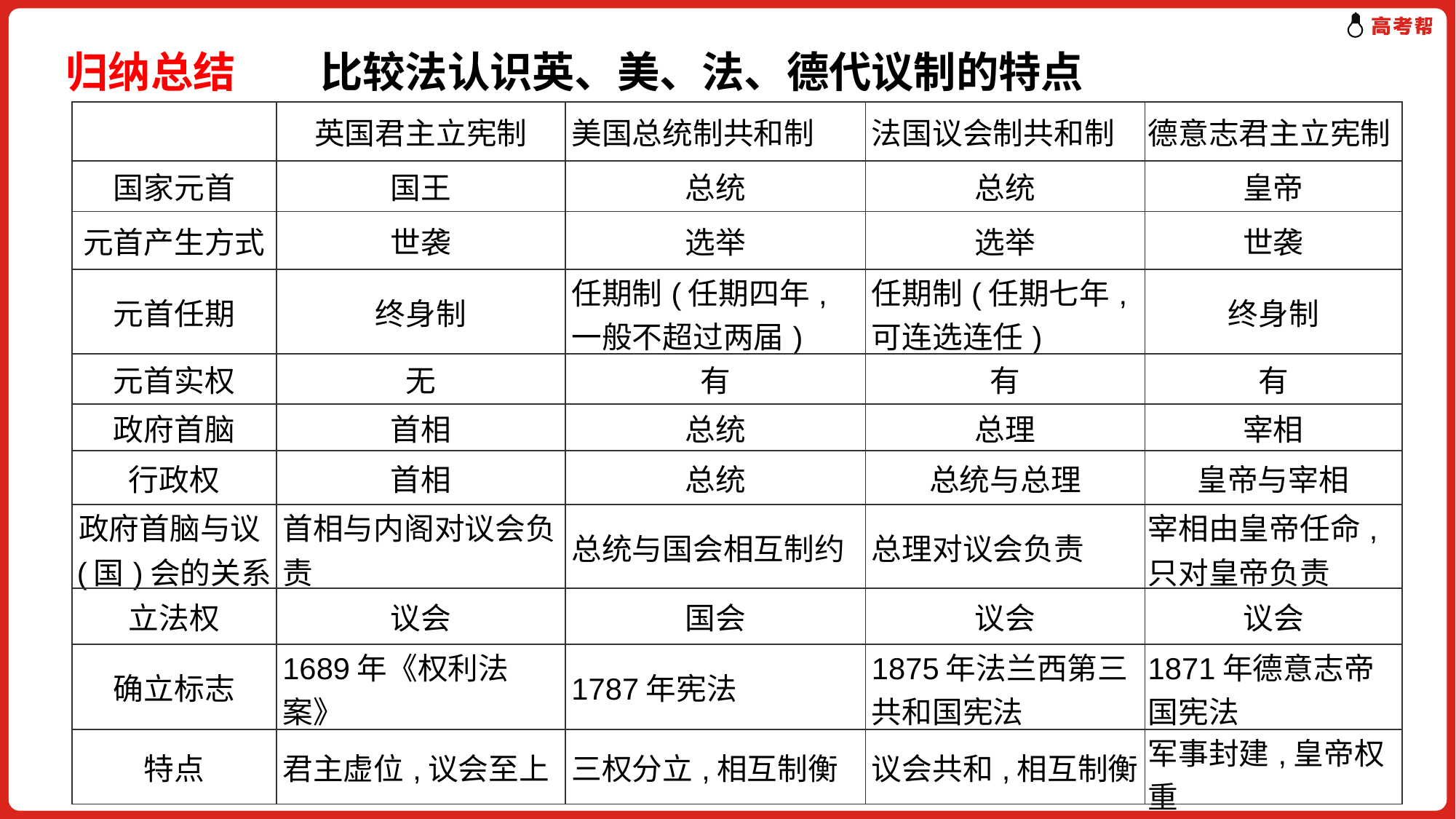

归纳总结　　比较法认识英、美、法、德代议制的特点
|  | 英国君主立宪制 | 美国总统制共和制 | 法国议会制共和制 | 德意志君主立宪制 |
| --- | --- | --- | --- | --- |
| 国家元首 | 国王 | 总统 | 总统 | 皇帝 |
| 元首产生方式 | 世袭 | 选举 | 选举 | 世袭 |
| 元首任期 | 终身制 | 任期制(任期四年,一般不超过两届) | 任期制(任期七年,可连选连任) | 终身制 |
| 元首实权 | 无 | 有 | 有 | 有 |
| 政府首脑 | 首相 | 总统 | 总理 | 宰相 |
| 行政权 | 首相 | 总统 | 总统与总理 | 皇帝与宰相 |
| 政府首脑与议(国)会的关系 | 首相与内阁对议会负责 | 总统与国会相互制约 | 总理对议会负责 | 宰相由皇帝任命,只对皇帝负责 |
| 立法权 | 议会 | 国会 | 议会 | 议会 |
| 确立标志 | 1689年《权利法案》 | 1787年宪法 | 1875年法兰西第三共和国宪法 | 1871年德意志帝国宪法 |
| 特点 | 君主虚位,议会至上 | 三权分立,相互制衡 | 议会共和,相互制衡 | 军事封建,皇帝权重 |